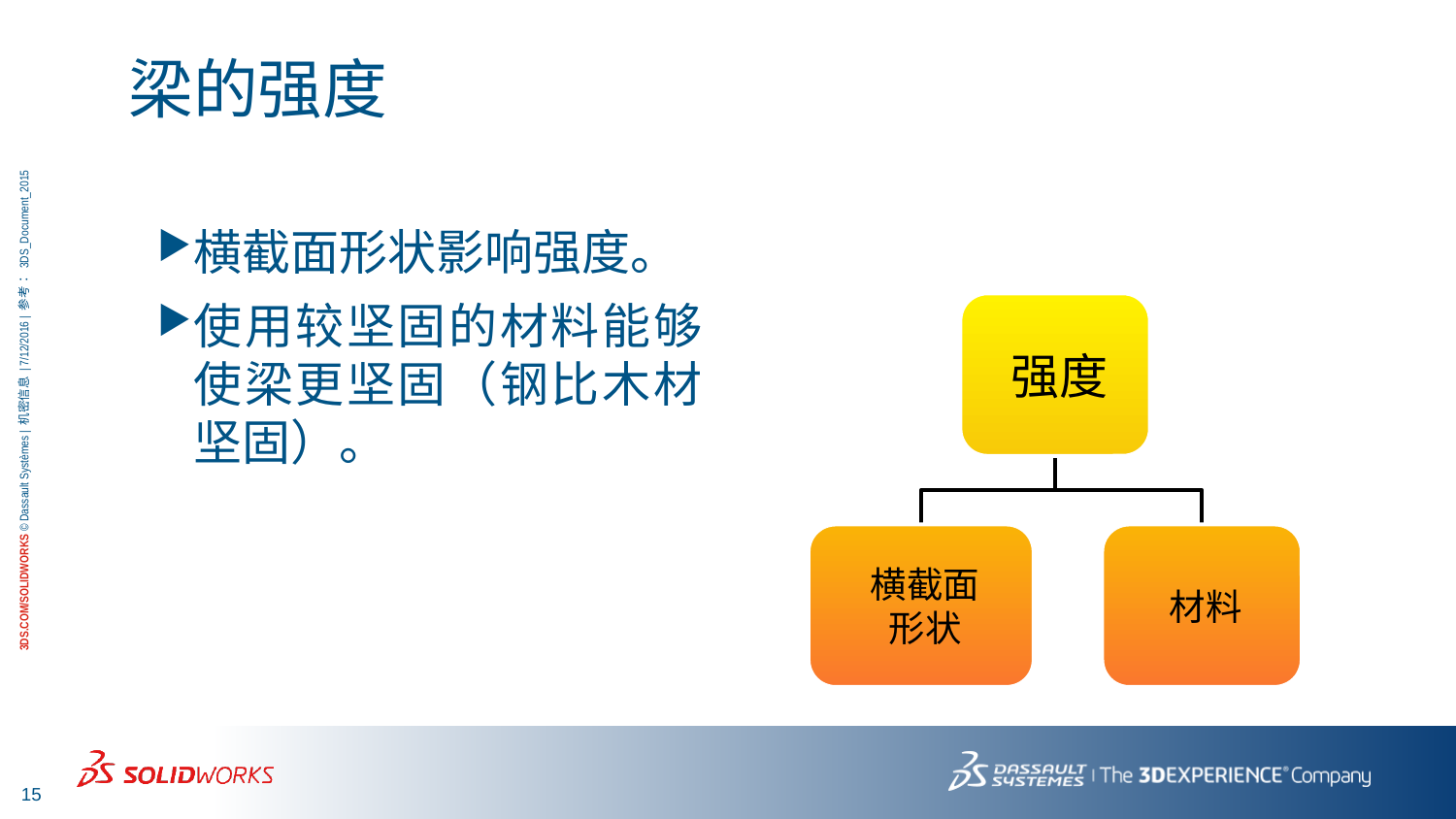

# 梁的强度
横截面形状影响强度。
使用较坚固的材料能够使梁更坚固（钢比木材坚固）。
强度
横截面
形状
材料